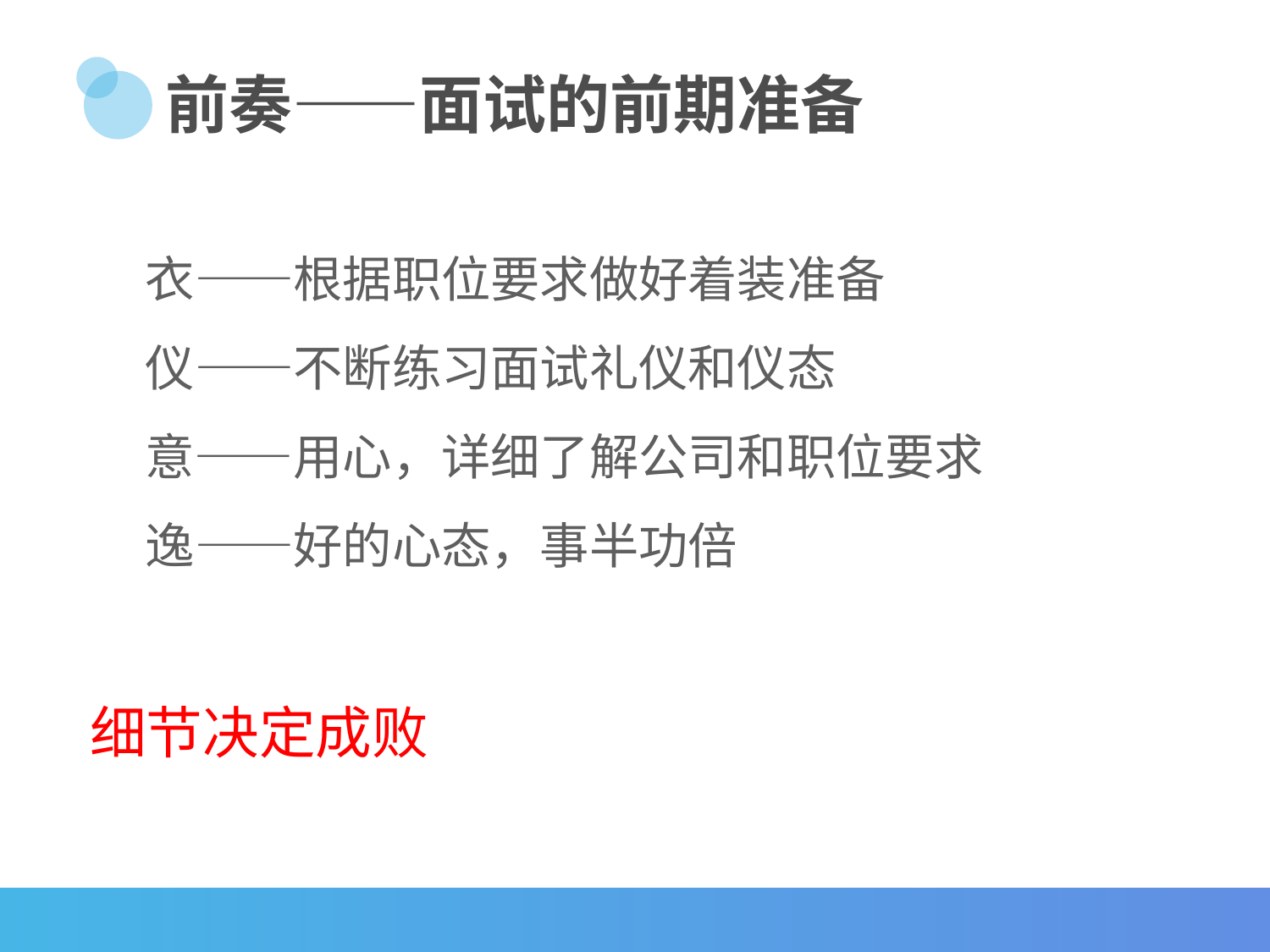

# 前奏——面试的前期准备

    衣——根据职位要求做好着装准备
    仪——不断练习面试礼仪和仪态
    意——用心，详细了解公司和职位要求
    逸——好的心态，事半功倍

细节决定成败